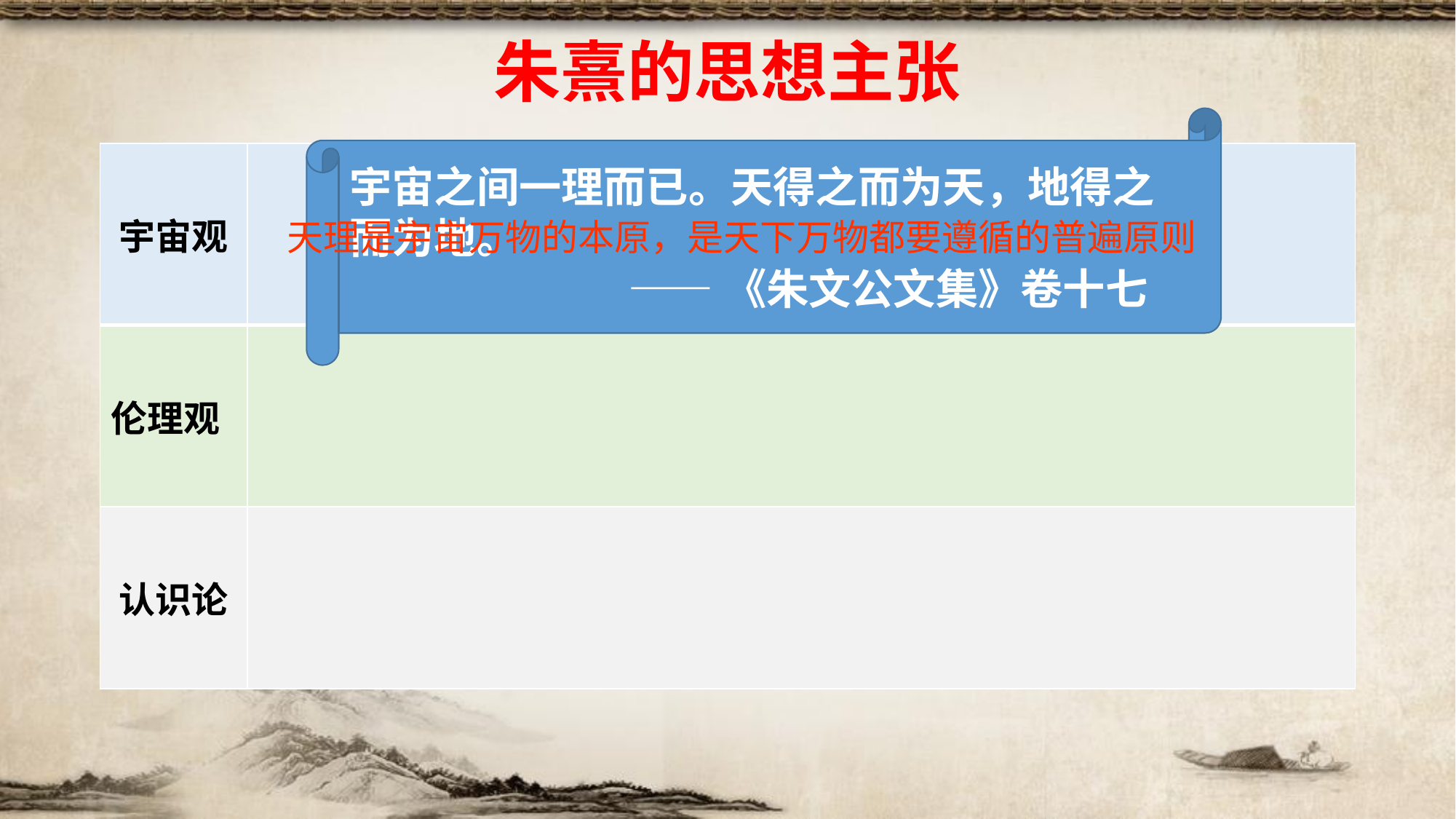

# 朱熹的思想主张
宇宙之间一理而已。天得之而为天，地得之而为地。
                             ——《朱文公文集》卷十七
| 宇宙观 |  |
| --- | --- |
| 伦理观 |  |
| 认识论 |  |
天理是宇宙万物的本原，是天下万物都要遵循的普遍原则